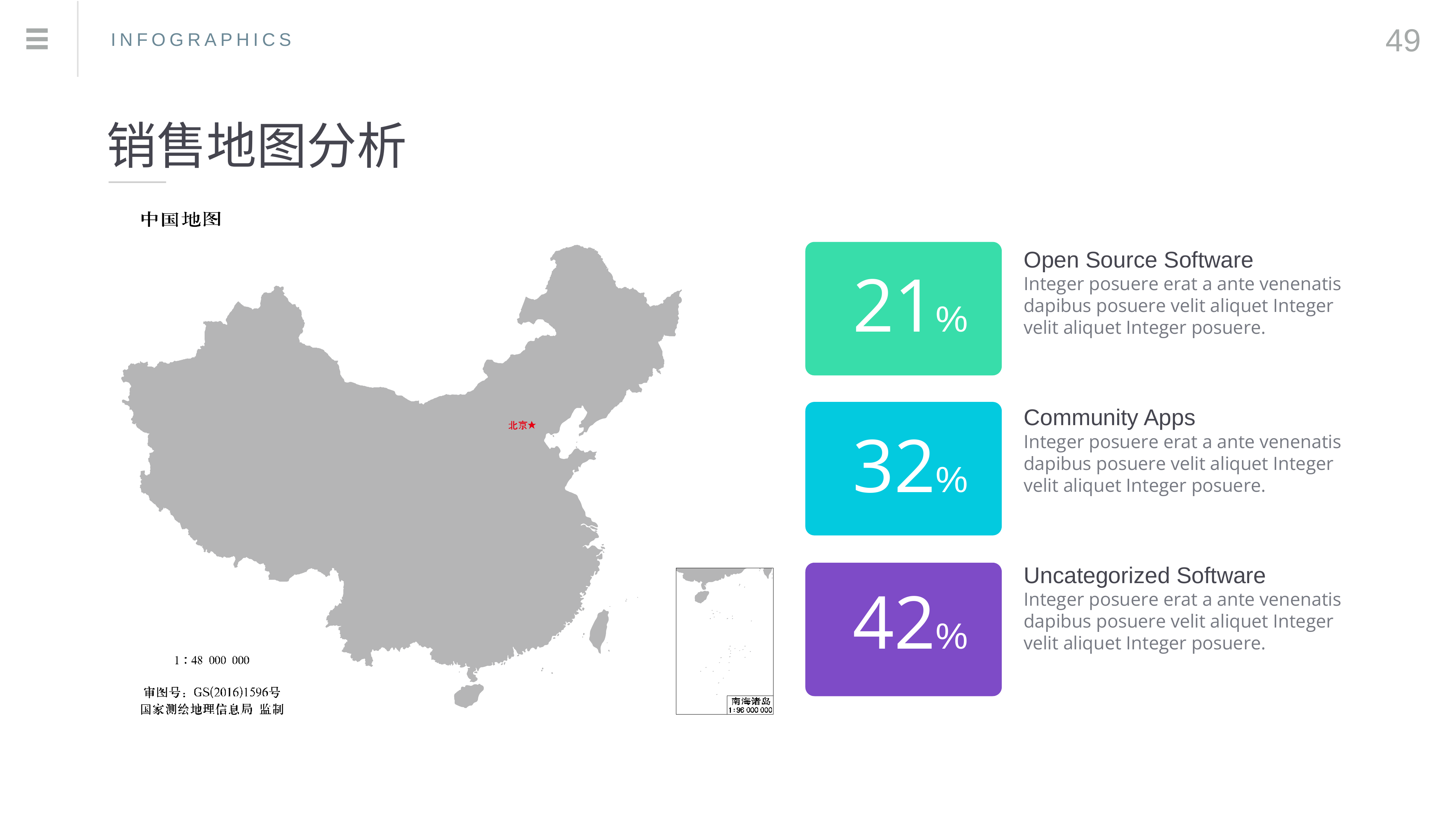

49
INFOGRAPHICS
销售地图分析

Open Source Software
Integer posuere erat a ante venenatis dapibus posuere velit aliquet Integer velit aliquet Integer posuere.
21%
Community Apps
Integer posuere erat a ante venenatis dapibus posuere velit aliquet Integer velit aliquet Integer posuere.

32%
Uncategorized Software
Integer posuere erat a ante venenatis dapibus posuere velit aliquet Integer velit aliquet Integer posuere.

42%